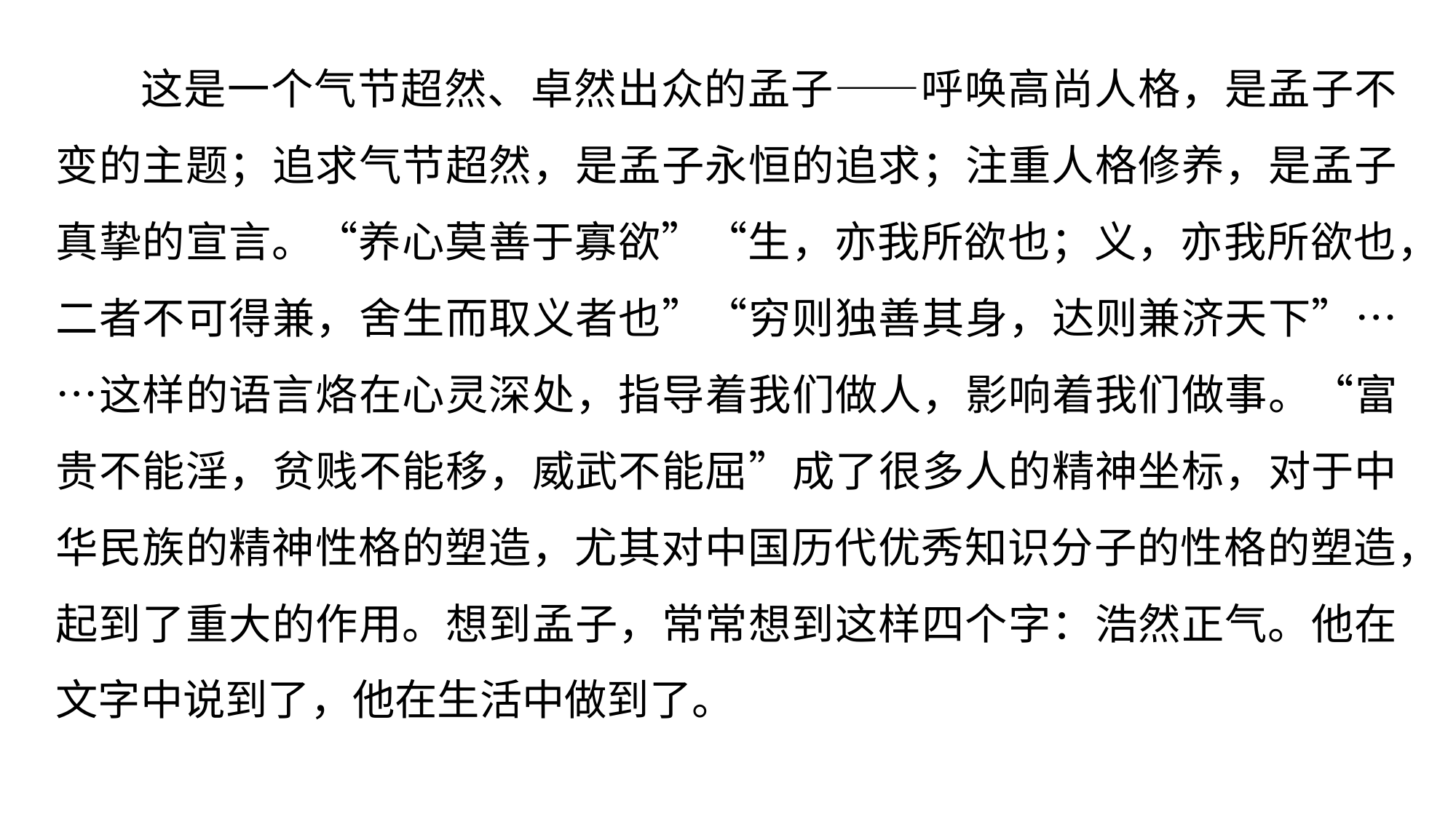

这是一个气节超然、卓然出众的孟子——呼唤高尚人格，是孟子不变的主题；追求气节超然，是孟子永恒的追求；注重人格修养，是孟子真挚的宣言。“养心莫善于寡欲”“生，亦我所欲也；义，亦我所欲也，二者不可得兼，舍生而取义者也”“穷则独善其身，达则兼济天下”……这样的语言烙在心灵深处，指导着我们做人，影响着我们做事。“富贵不能淫，贫贱不能移，威武不能屈”成了很多人的精神坐标，对于中华民族的精神性格的塑造，尤其对中国历代优秀知识分子的性格的塑造，起到了重大的作用。想到孟子，常常想到这样四个字：浩然正气。他在文字中说到了，他在生活中做到了。